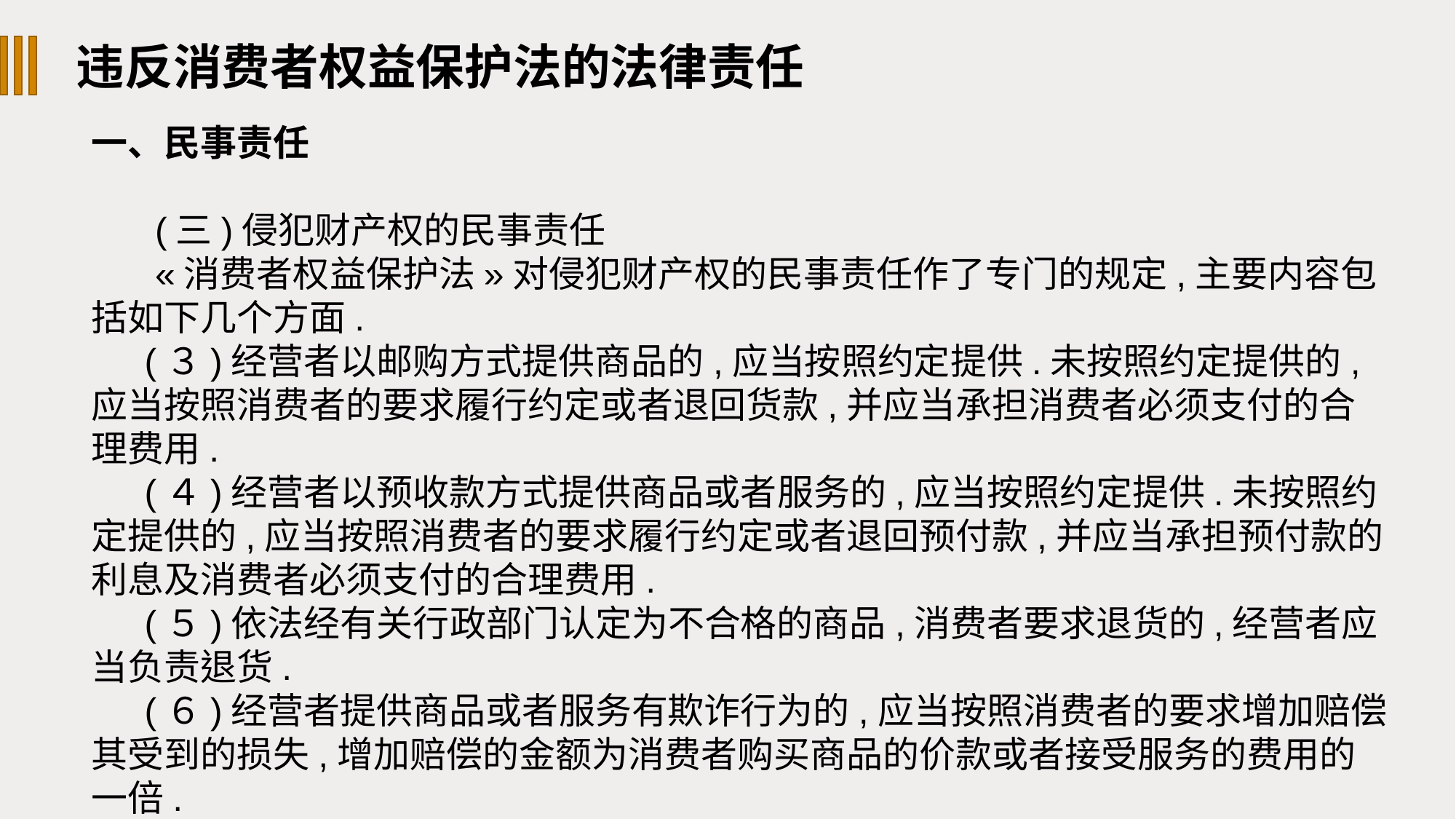

违反消费者权益保护法的法律责任

一、民事责任

(三)侵犯财产权的民事责任
«消费者权益保护法»对侵犯财产权的民事责任作了专门的规定,主要内容包括如下几个方面.
(３)经营者以邮购方式提供商品的,应当按照约定提供.未按照约定提供的,应当按照消费者的要求履行约定或者退回货款,并应当承担消费者必须支付的合理费用.
(４)经营者以预收款方式提供商品或者服务的,应当按照约定提供.未按照约定提供的,应当按照消费者的要求履行约定或者退回预付款,并应当承担预付款的利息及消费者必须支付的合理费用.
(５)依法经有关行政部门认定为不合格的商品,消费者要求退货的,经营者应当负责退货.
(６)经营者提供商品或者服务有欺诈行为的,应当按照消费者的要求增加赔偿其受到的损失,增加赔偿的金额为消费者购买商品的价款或者接受服务的费用的一倍.